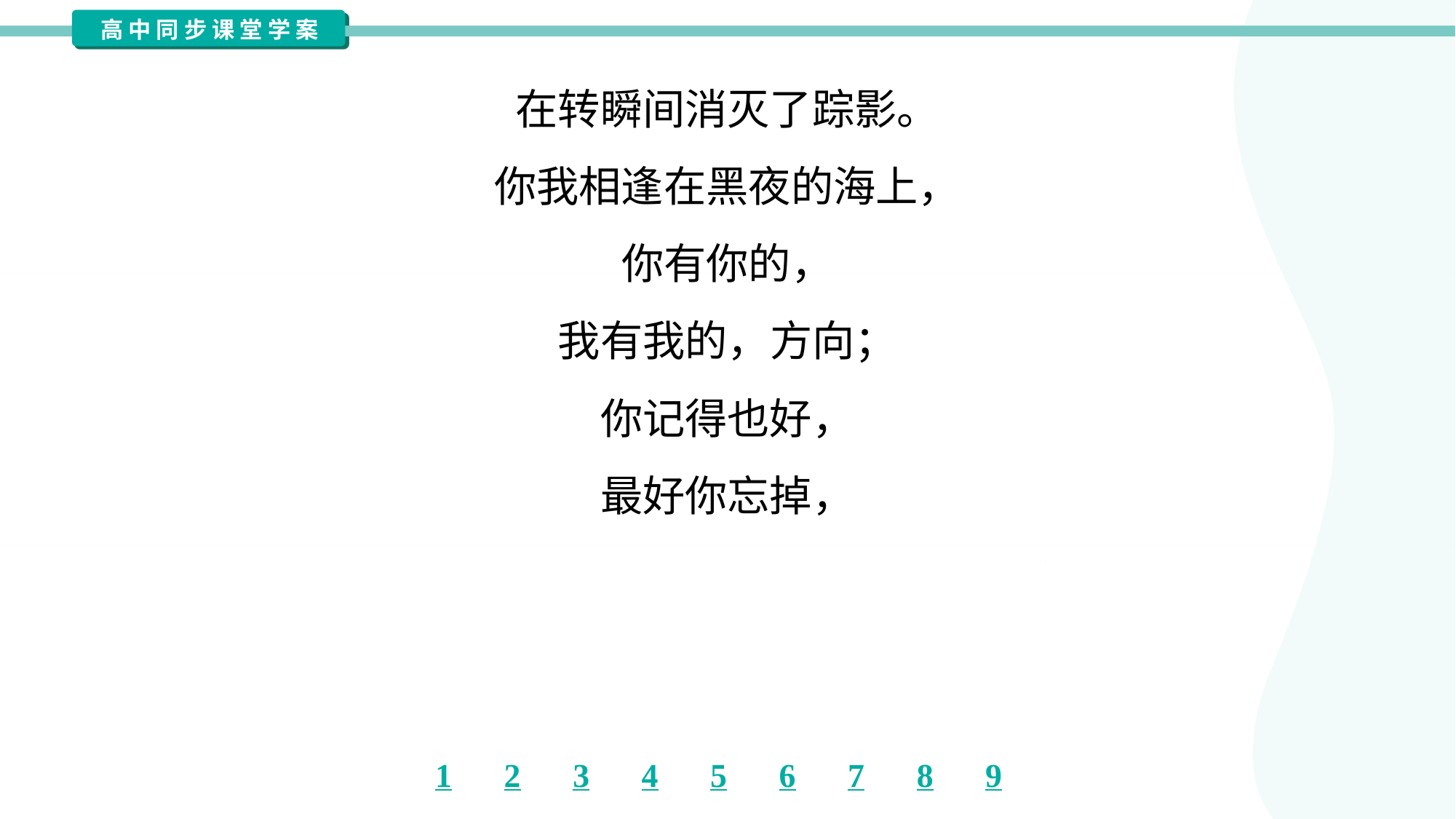

在转瞬间消灭了踪影。
你我相逢在黑夜的海上，
你有你的，
我有我的，方向；
你记得也好，
最好你忘掉，
在这交会时互放的光亮！#1.1.12